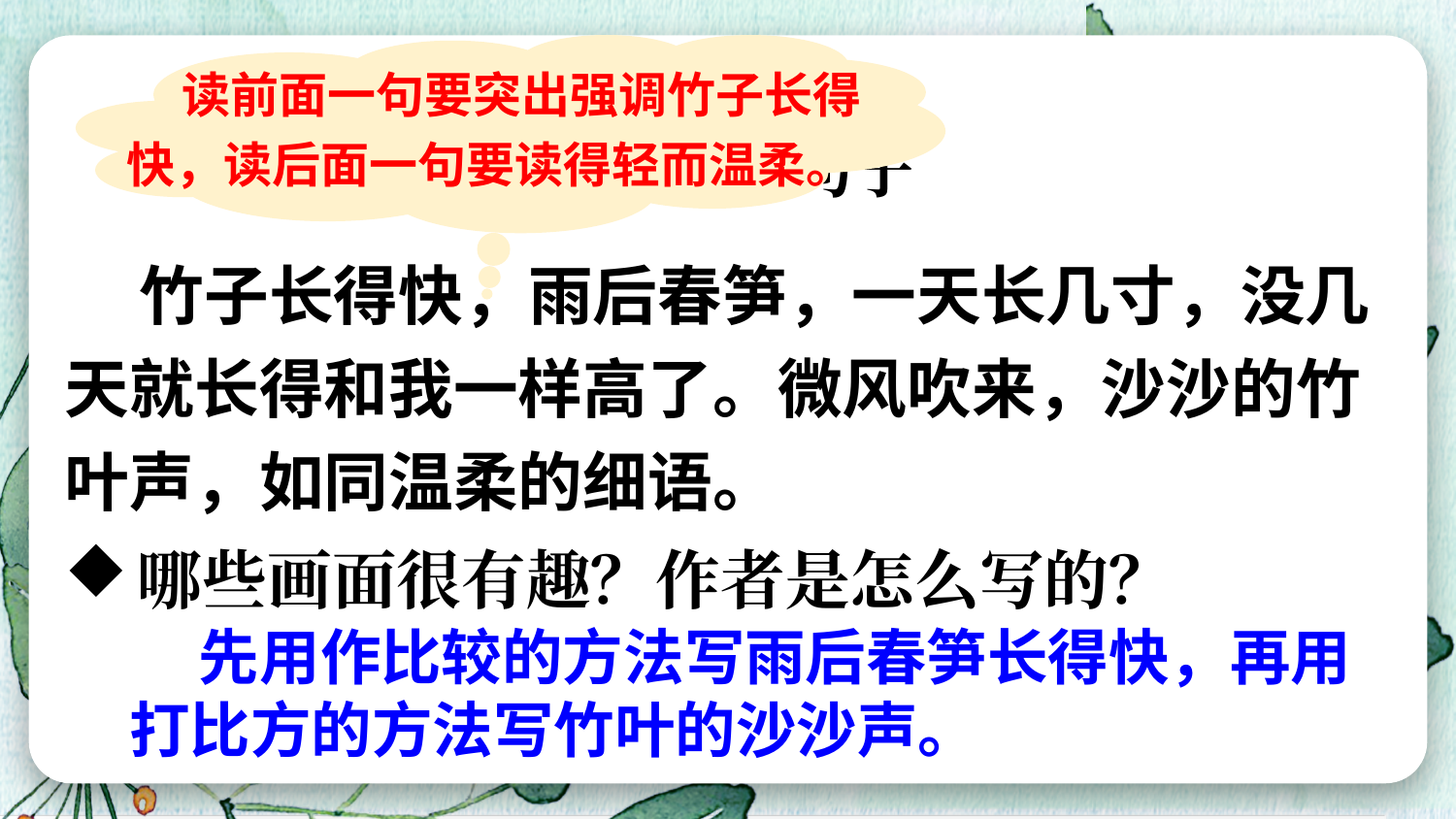

读前面一句要突出强调竹子长得快，读后面一句要读得轻而温柔。
写竹子的句子
    竹子长得快，雨后春笋，一天长几寸，没几天就长得和我一样高了。微风吹来，沙沙的竹叶声，如同温柔的细语。
哪些画面很有趣？作者是怎么写的？
    先用作比较的方法写雨后春笋长得快，再用打比方的方法写竹叶的沙沙声。